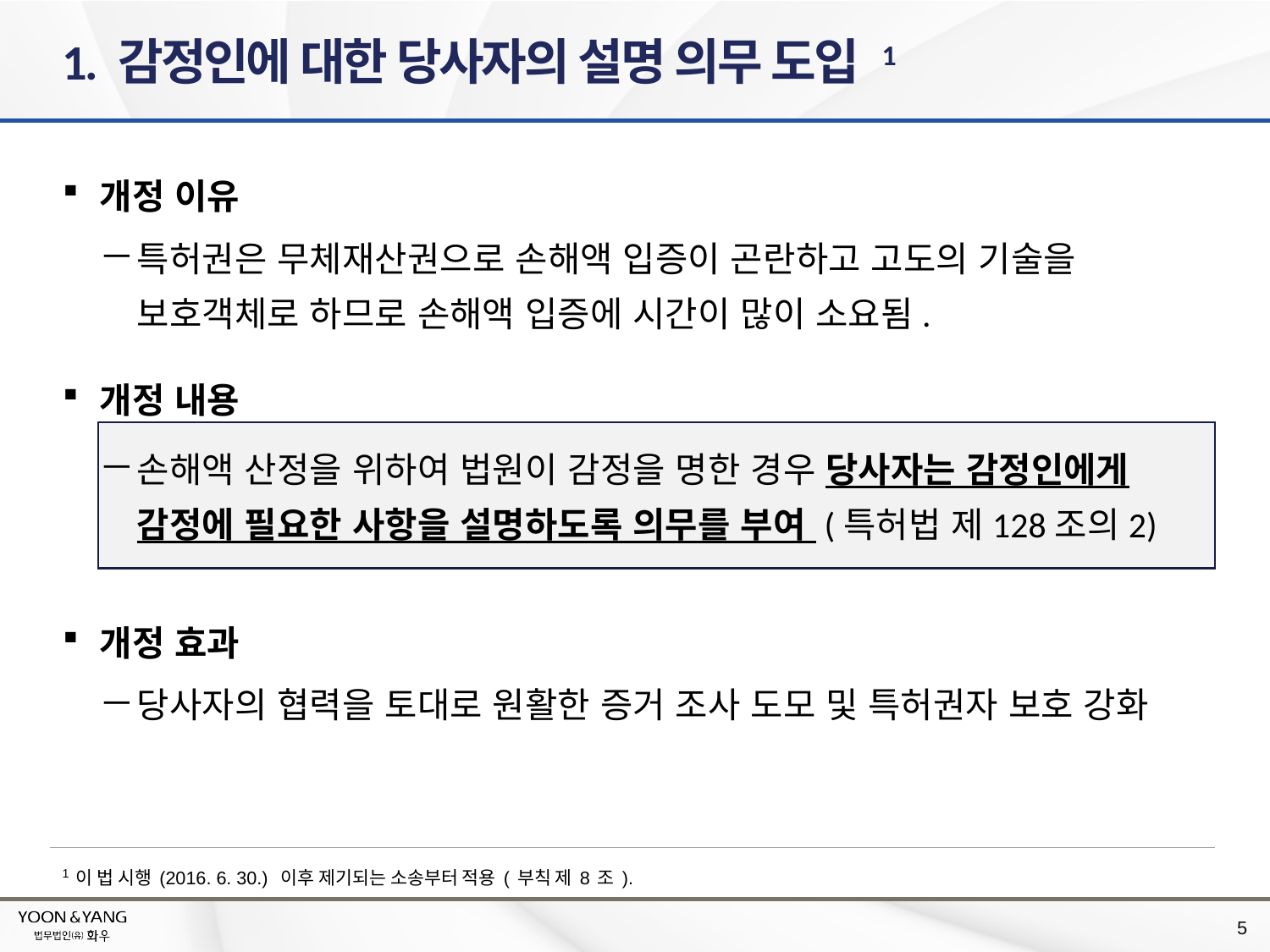

# 1. 감정인에 대한 당사자의 설명 의무 도입 1
개정 이유
특허권은 무체재산권으로 손해액 입증이 곤란하고 고도의 기술을 보호객체로 하므로 손해액 입증에 시간이 많이 소요됨.
개정 내용
손해액 산정을 위하여 법원이 감정을 명한 경우 당사자는 감정인에게 감정에 필요한 사항을 설명하도록 의무를 부여 (특허법 제128조의2)
개정 효과
당사자의 협력을 토대로 원활한 증거 조사 도모 및 특허권자 보호 강화

1 이 법 시행(2016. 6. 30.) 이후 제기되는 소송부터 적용(부칙 제8조).